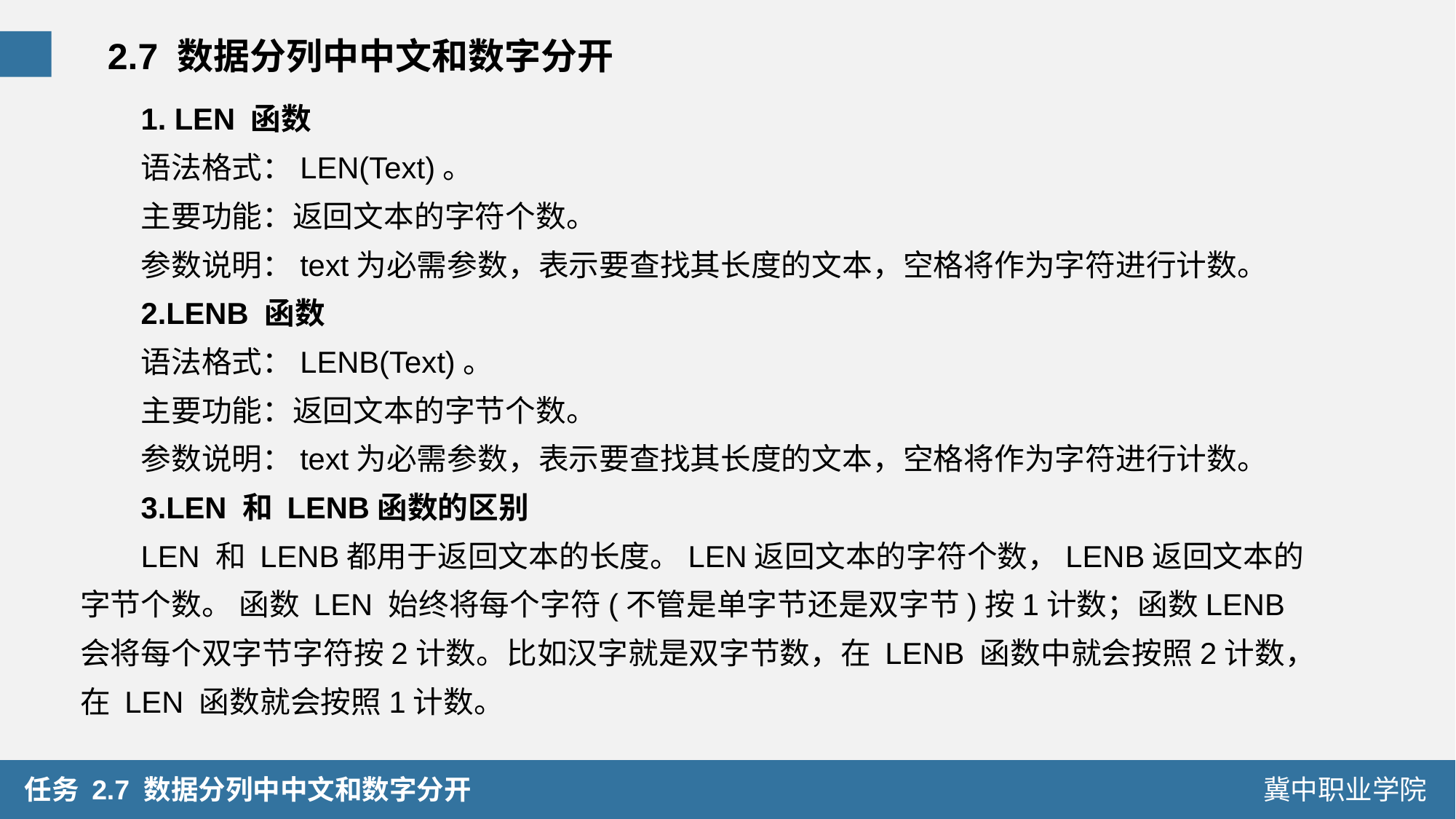

2.7 数据分列中中文和数字分开
1. LEN 函数
语法格式：LEN(Text)。
主要功能：返回文本的字符个数。
参数说明：text为必需参数，表示要查找其长度的文本，空格将作为字符进行计数。
2.LENB 函数
语法格式：LENB(Text)。
主要功能：返回文本的字节个数。
参数说明：text为必需参数，表示要查找其长度的文本，空格将作为字符进行计数。
3.LEN 和 LENB函数的区别
LEN 和 LENB都用于返回文本的长度。LEN返回文本的字符个数，LENB返回文本的字节个数。 函数 LEN 始终将每个字符(不管是单字节还是双字节)按1计数；函数LENB会将每个双字节字符按2计数。比如汉字就是双字节数，在 LENB 函数中就会按照2计数，在 LEN 函数就会按照1计数。

 任务 2.7 数据分列中中文和数字分开
冀中职业学院